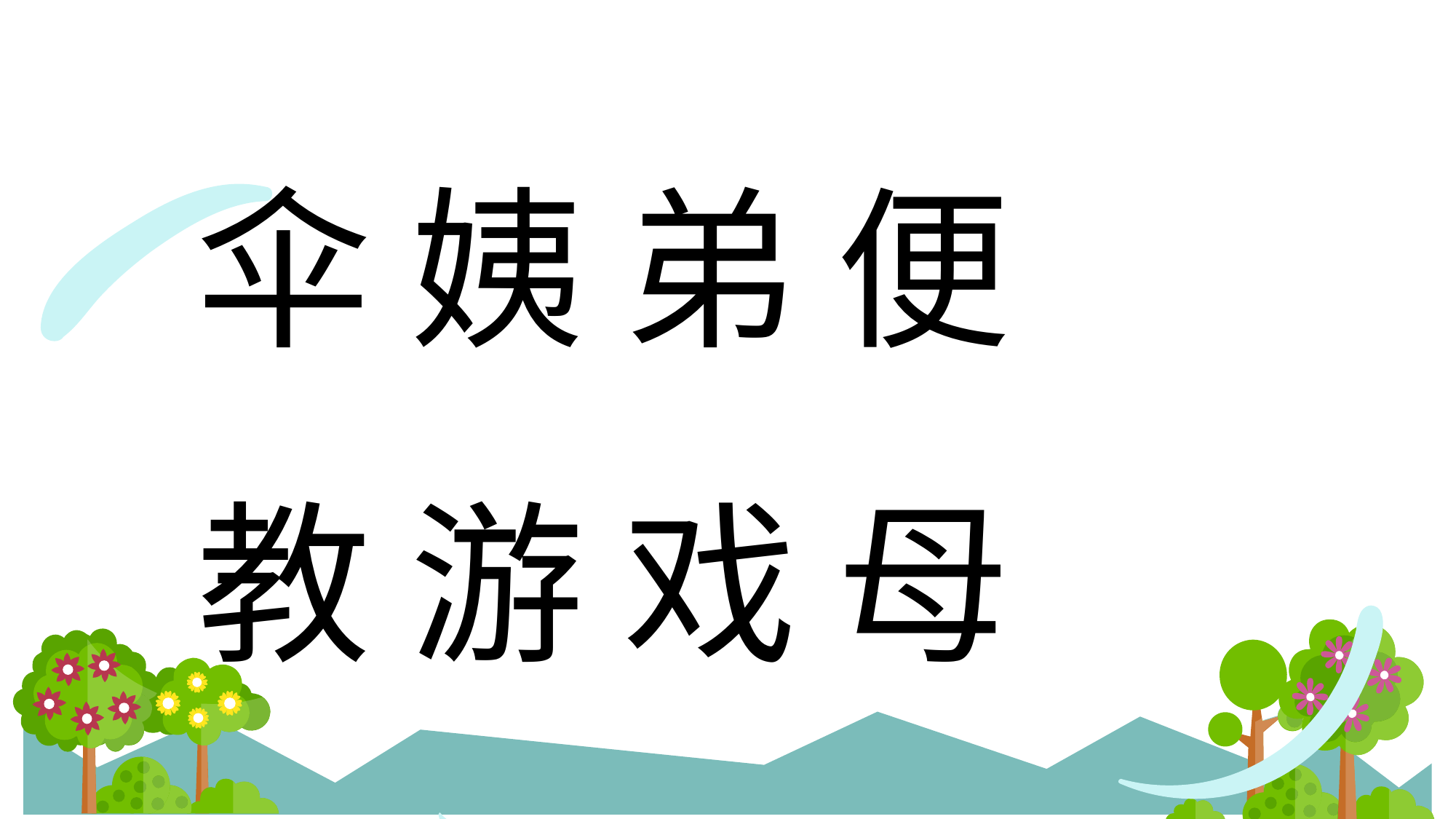

伞 姨 弟 便
教 游 戏 母